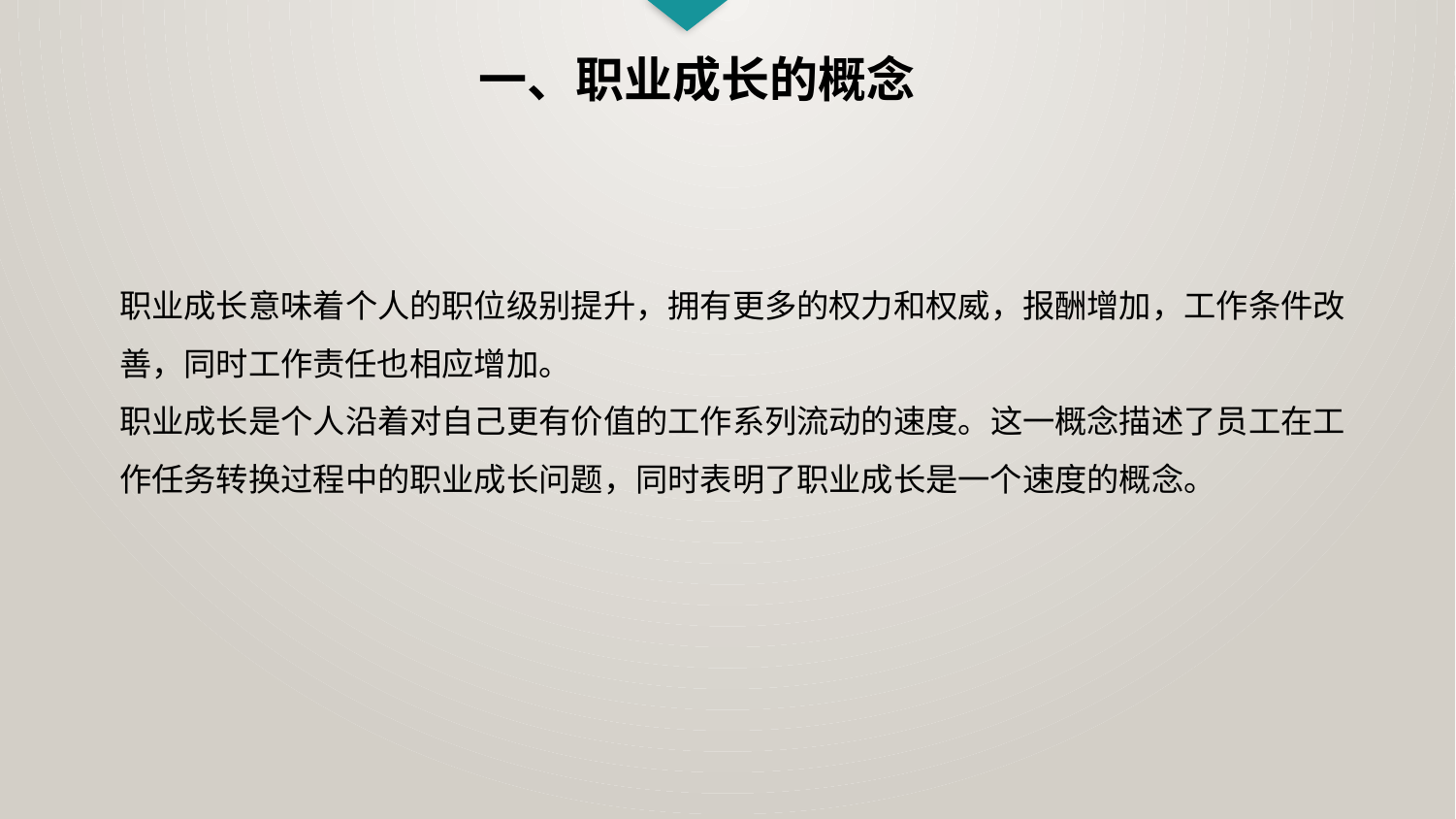

一、职业成长的概念
职业成长意味着个人的职位级别提升，拥有更多的权力和权威，报酬增加，工作条件改善，同时工作责任也相应增加。
职业成长是个人沿着对自己更有价值的工作系列流动的速度。这一概念描述了员工在工作任务转换过程中的职业成长问题，同时表明了职业成长是一个速度的概念。
51